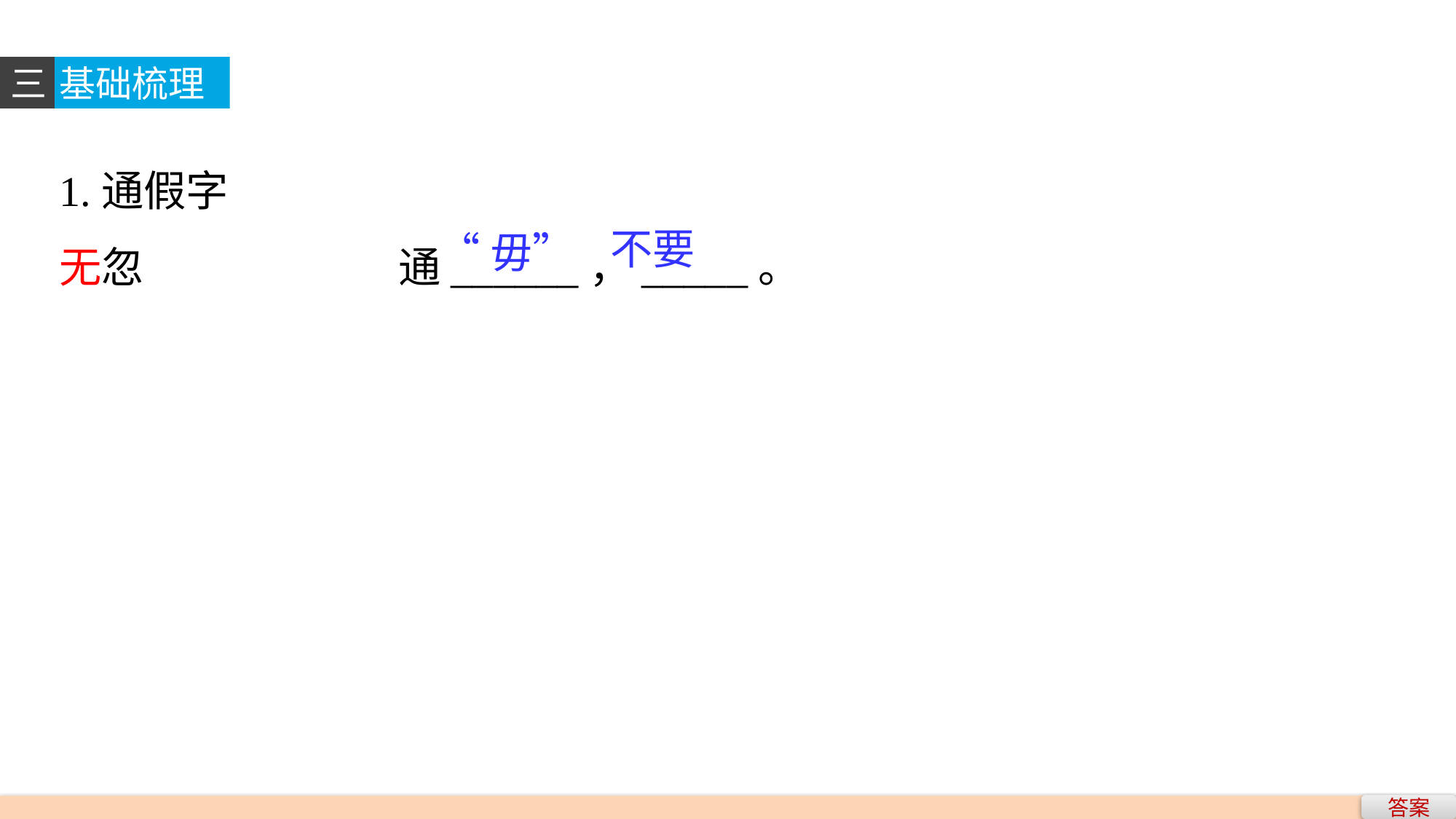

三
基础梳理
1.通假字
无忽　　　　　　通______，_____。
不要
“毋”
答案